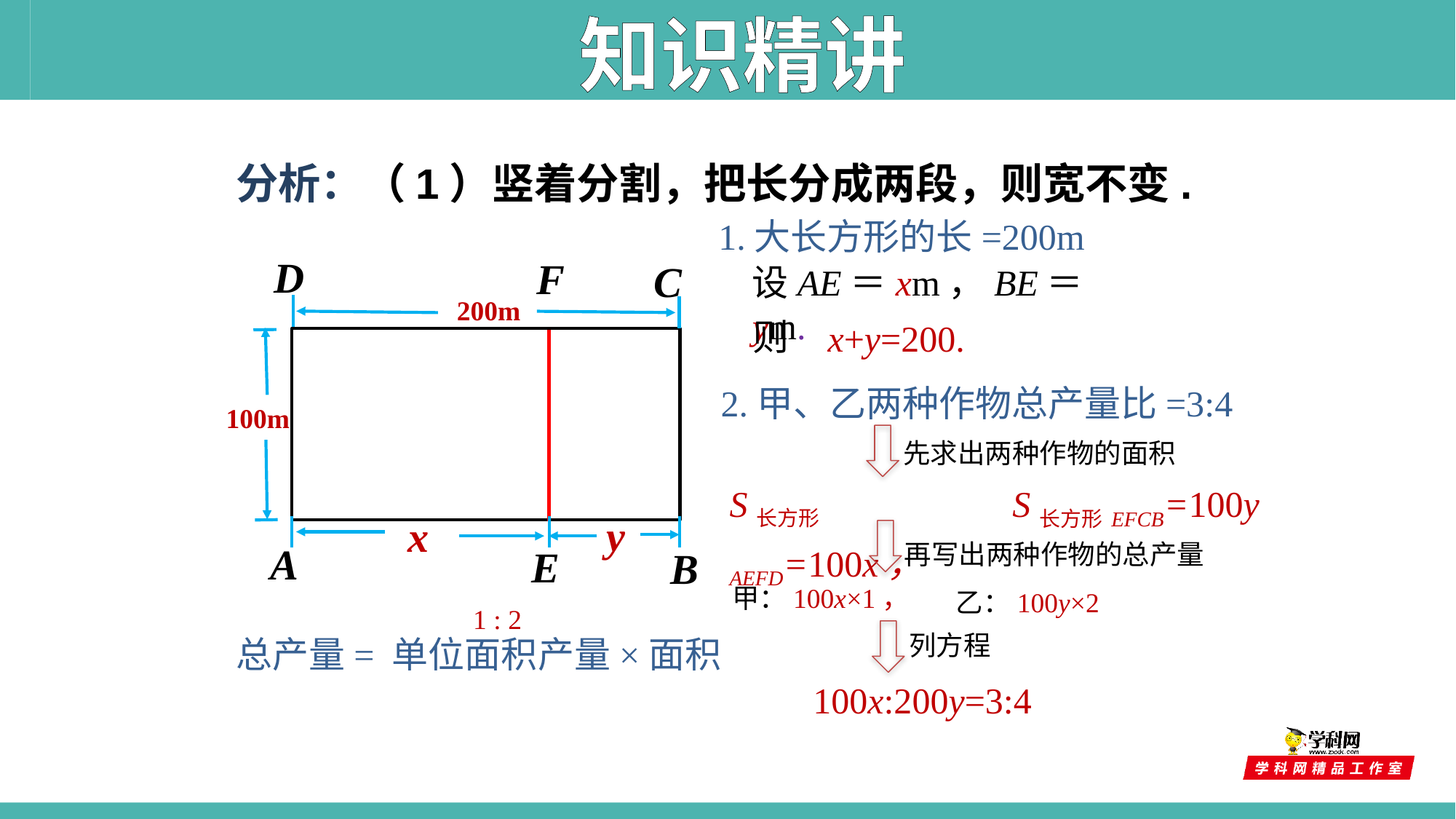

知识精讲
分析：（1）竖着分割，把长分成两段，则宽不变.
1.大长方形的长=200m

D
F
C
设AE＝xm，BE＝ym.
200m
则
x+y=200.
100m

2.甲、乙两种作物总产量比=3:4

先求出两种作物的面积
S长方形AEFD=100x，
S长方形EFCB=100y
y
x

A
E
B
再写出两种作物的总产量
甲：100x×1，
乙：100y×2
1 : 2

列方程
总产量=
单位面积产量×面积
100x:200y=3:4